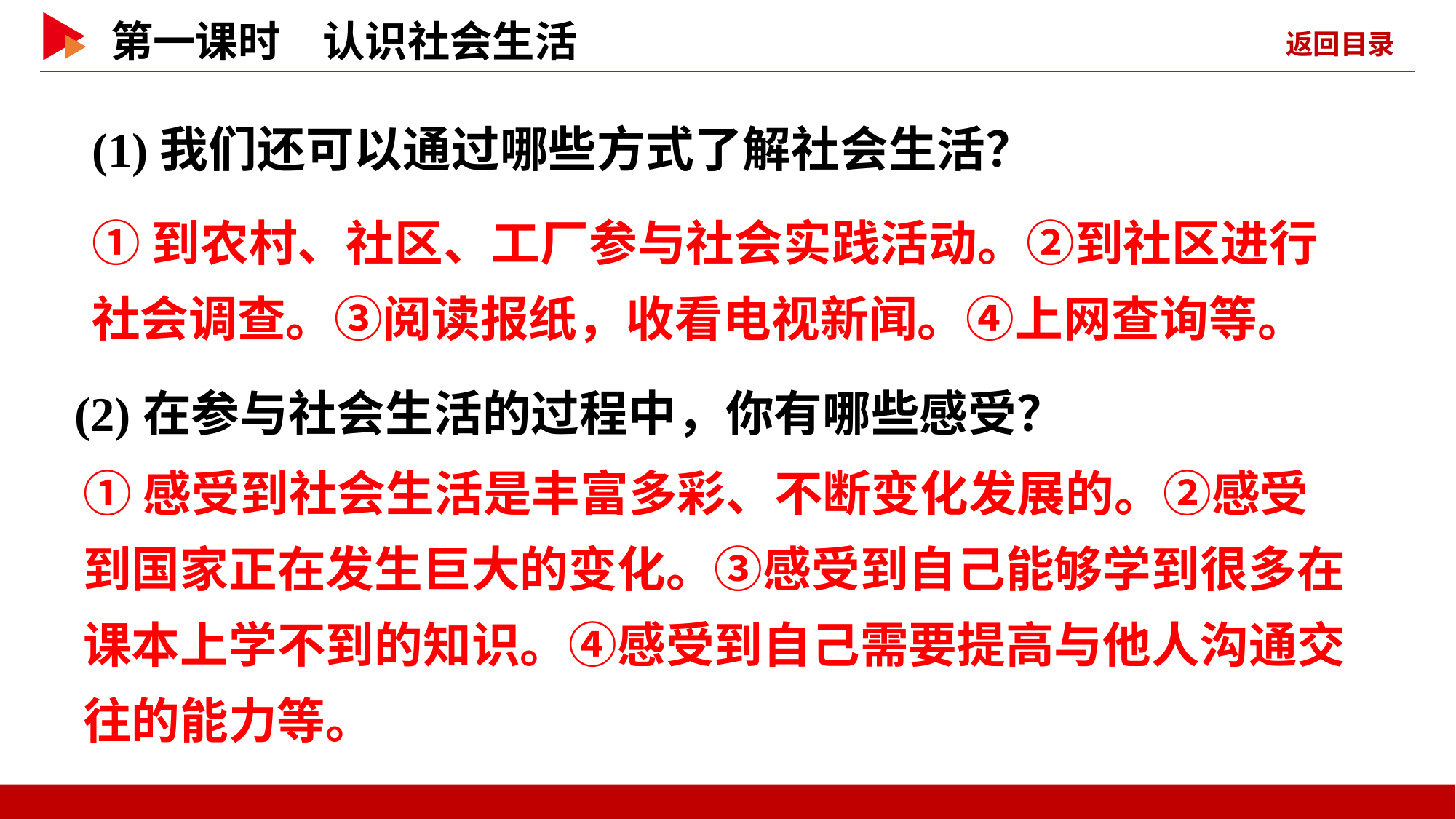

(1)我们还可以通过哪些方式了解社会生活？
①到农村、社区、工厂参与社会实践活动。②到社区进行社会调查。③阅读报纸，收看电视新闻。④上网查询等。
(2)在参与社会生活的过程中，你有哪些感受？
①感受到社会生活是丰富多彩、不断变化发展的。②感受到国家正在发生巨大的变化。③感受到自己能够学到很多在课本上学不到的知识。④感受到自己需要提高与他人沟通交往的能力等。